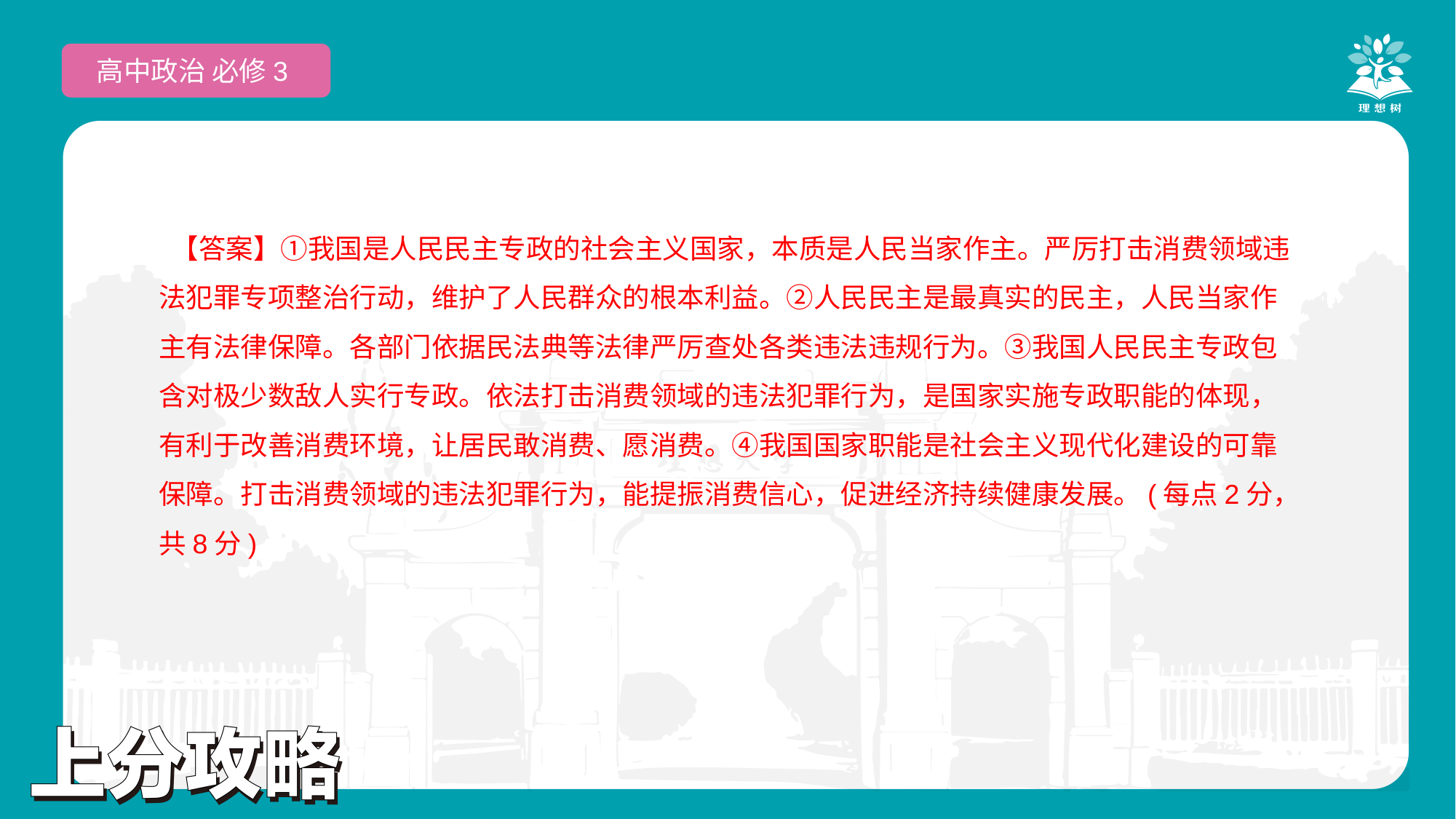

高中政治 必修3
 【答案】①我国是人民民主专政的社会主义国家，本质是人民当家作主。严厉打击消费领域违法犯罪专项整治行动，维护了人民群众的根本利益。②人民民主是最真实的民主，人民当家作主有法律保障。各部门依据民法典等法律严厉查处各类违法违规行为。③我国人民民主专政包含对极少数敌人实行专政。依法打击消费领域的违法犯罪行为，是国家实施专政职能的体现，有利于改善消费环境，让居民敢消费、愿消费。④我国国家职能是社会主义现代化建设的可靠保障。打击消费领域的违法犯罪行为，能提振消费信心，促进经济持续健康发展。(每点2分，共8分)